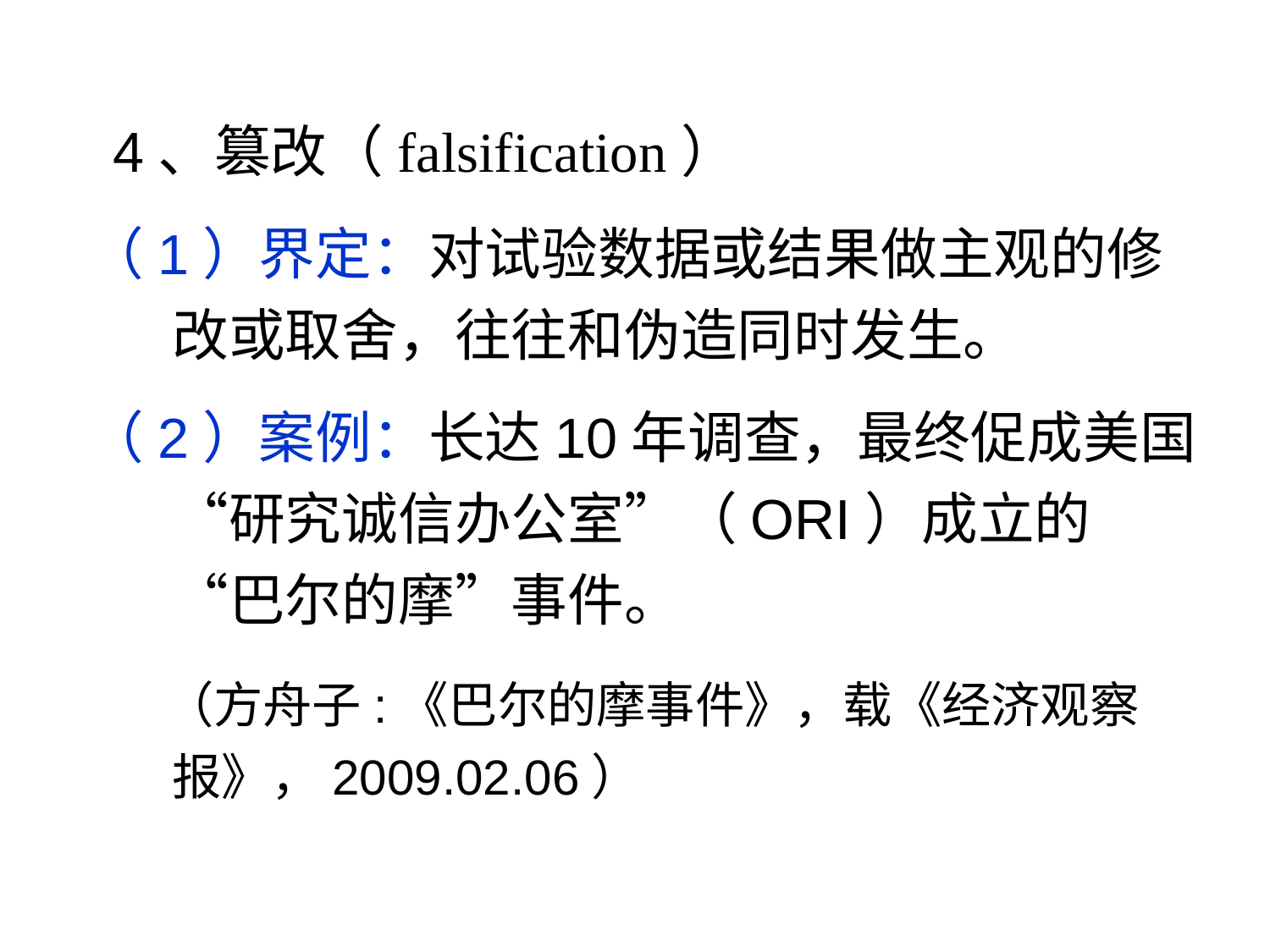

4、篡改（falsification）
（1）界定：对试验数据或结果做主观的修改或取舍，往往和伪造同时发生。
（2）案例：长达10年调查，最终促成美国“研究诚信办公室”（ORI）成立的“巴尔的摩”事件。
     （方舟子:《巴尔的摩事件》，载《经济观察报》，2009.02.06）